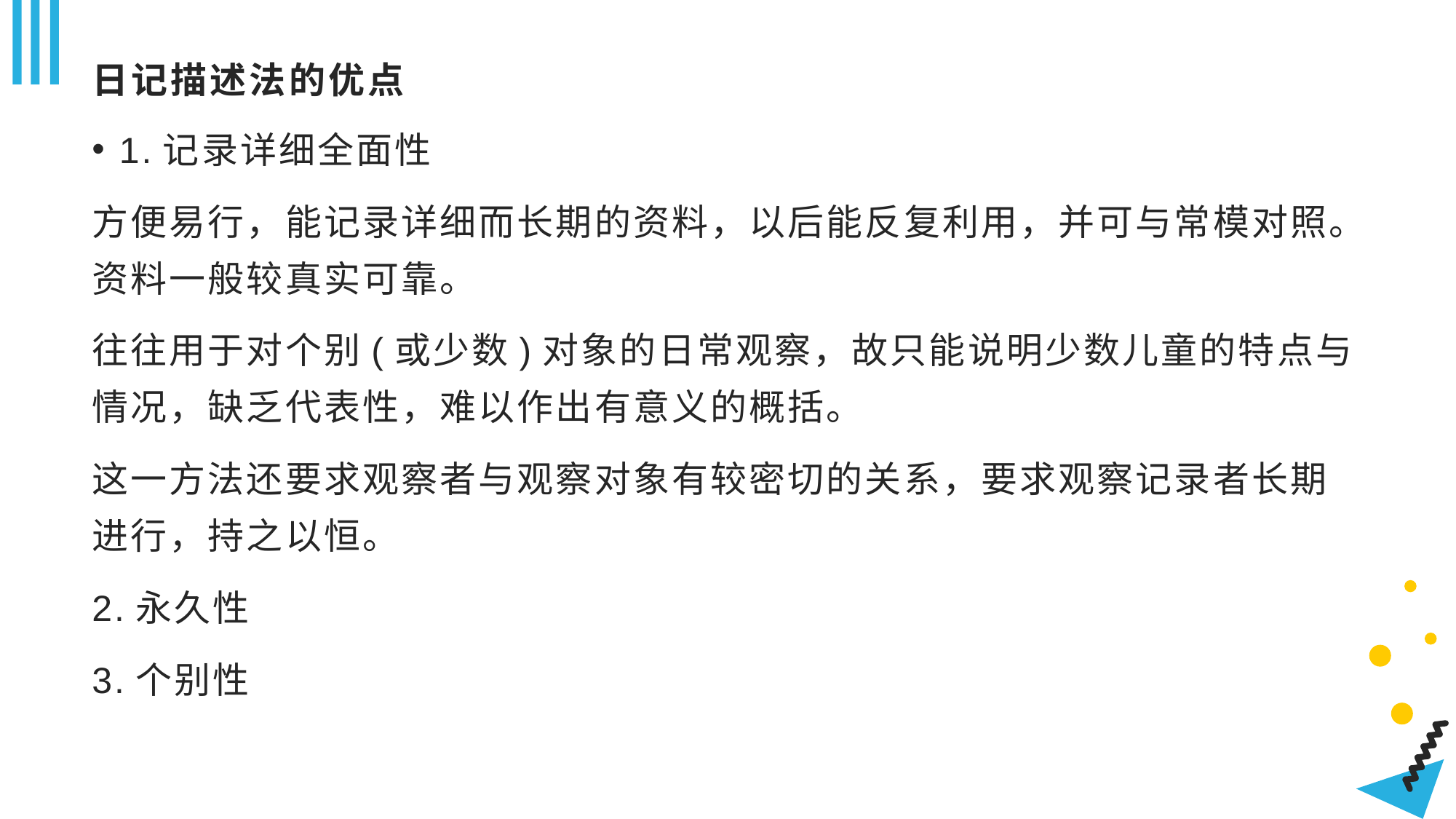

# 日记描述法的优点
1.记录详细全面性
方便易行，能记录详细而长期的资料，以后能反复利用，并可与常模对照。资料一般较真实可靠。
往往用于对个别(或少数)对象的日常观察，故只能说明少数儿童的特点与情况，缺乏代表性，难以作出有意义的概括。
这一方法还要求观察者与观察对象有较密切的关系，要求观察记录者长期进行，持之以恒。
2.永久性
3.个别性